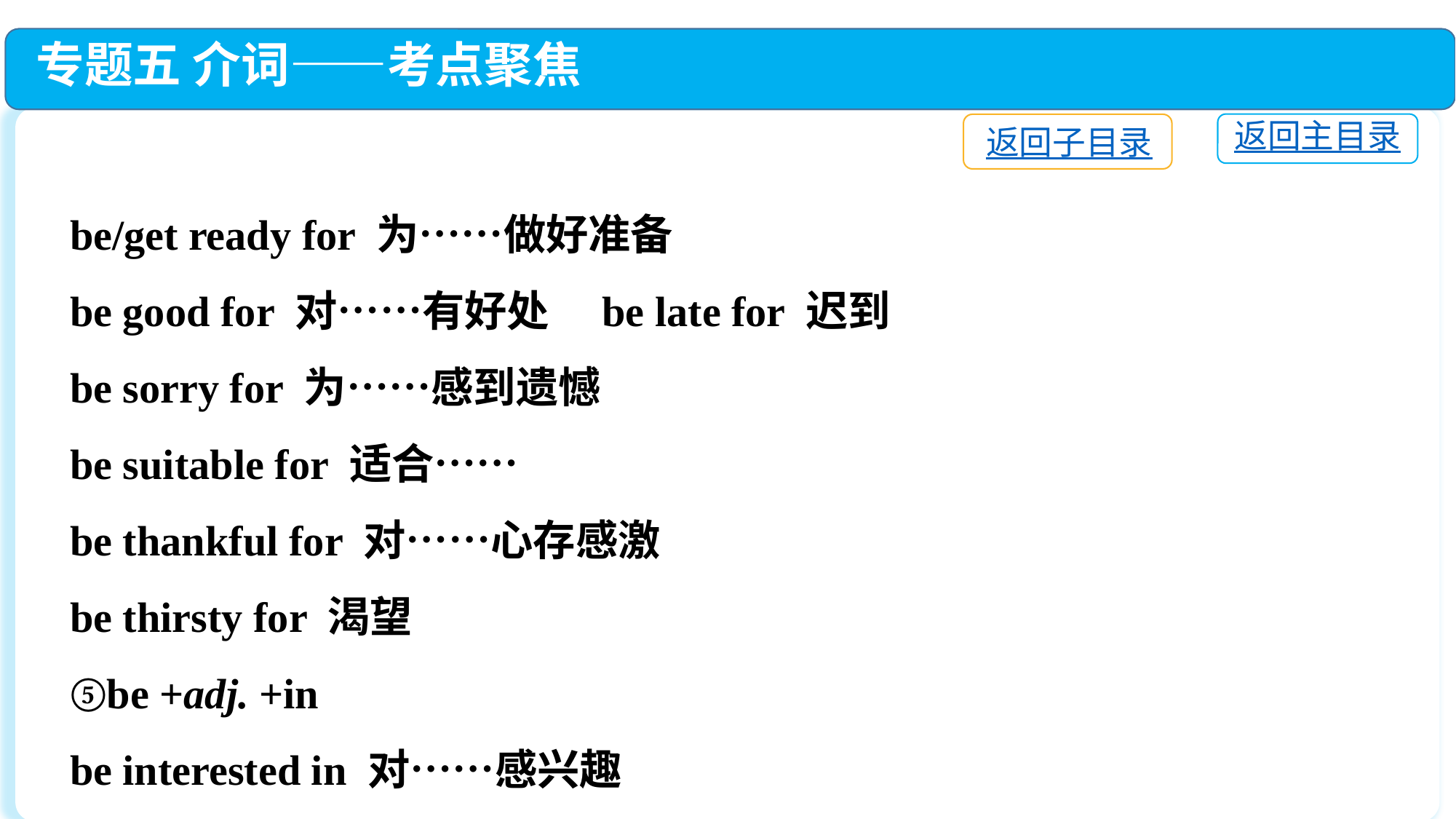

专题五 介词——考点聚焦

返回主目录

返回子目录
be/get ready for 为……做好准备
be good for 对……有好处　be late for 迟到
be sorry for 为……感到遗憾
be suitable for 适合……
be thankful for 对……心存感激
be thirsty for 渴望
⑤be +adj. +in
be interested in 对……感兴趣